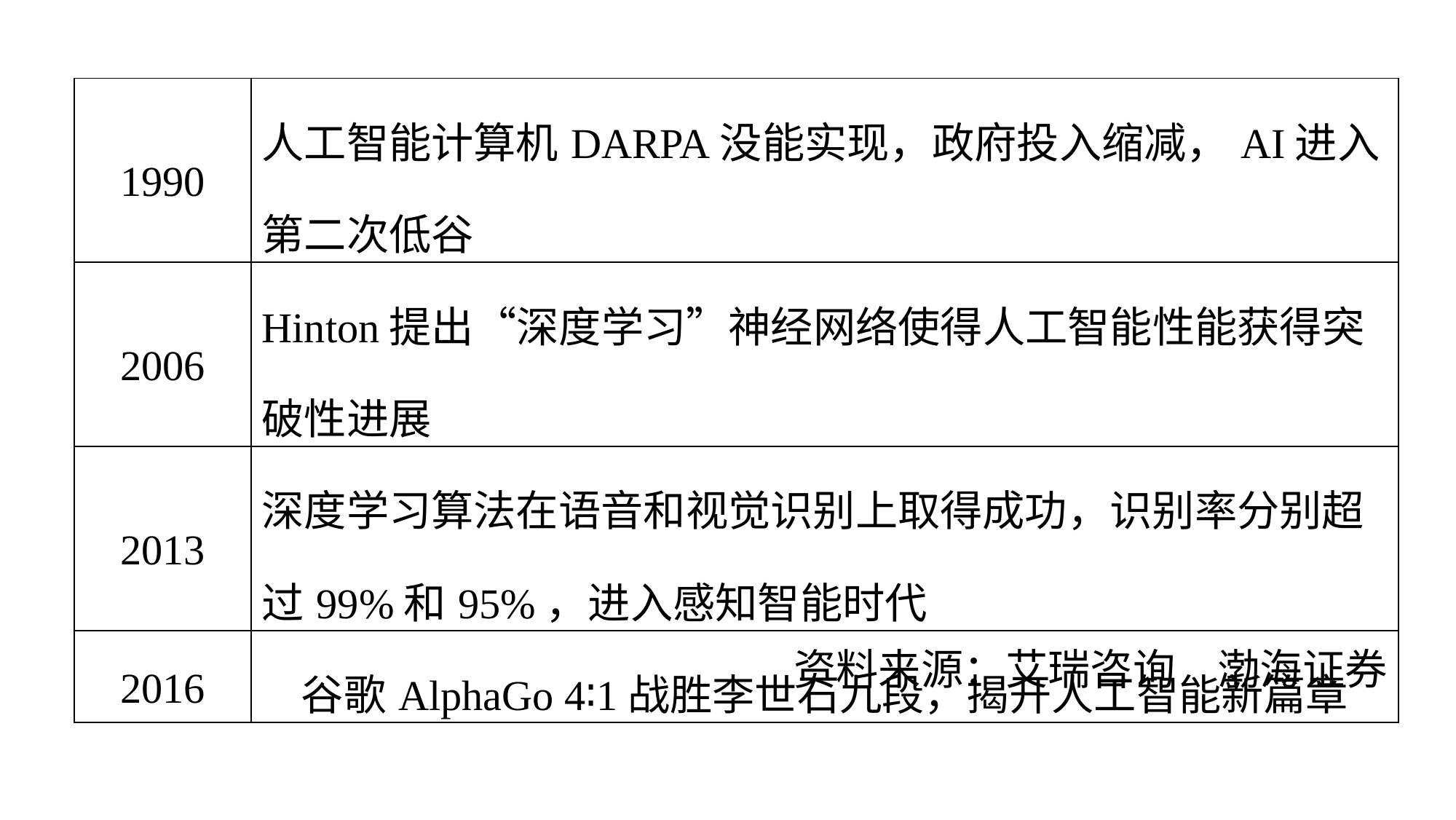

| 1990 | 人工智能计算机DARPA没能实现，政府投入缩减，AI进入第二次低谷 |
| --- | --- |
| 2006 | Hinton提出“深度学习”神经网络使得人工智能性能获得突破性进展 |
| 2013 | 深度学习算法在语音和视觉识别上取得成功，识别率分别超过99%和95%，进入感知智能时代 |
| 2016 | 谷歌AlphaGo 4∶1战胜李世石九段，揭开人工智能新篇章 |
资料来源：艾瑞咨询　渤海证券